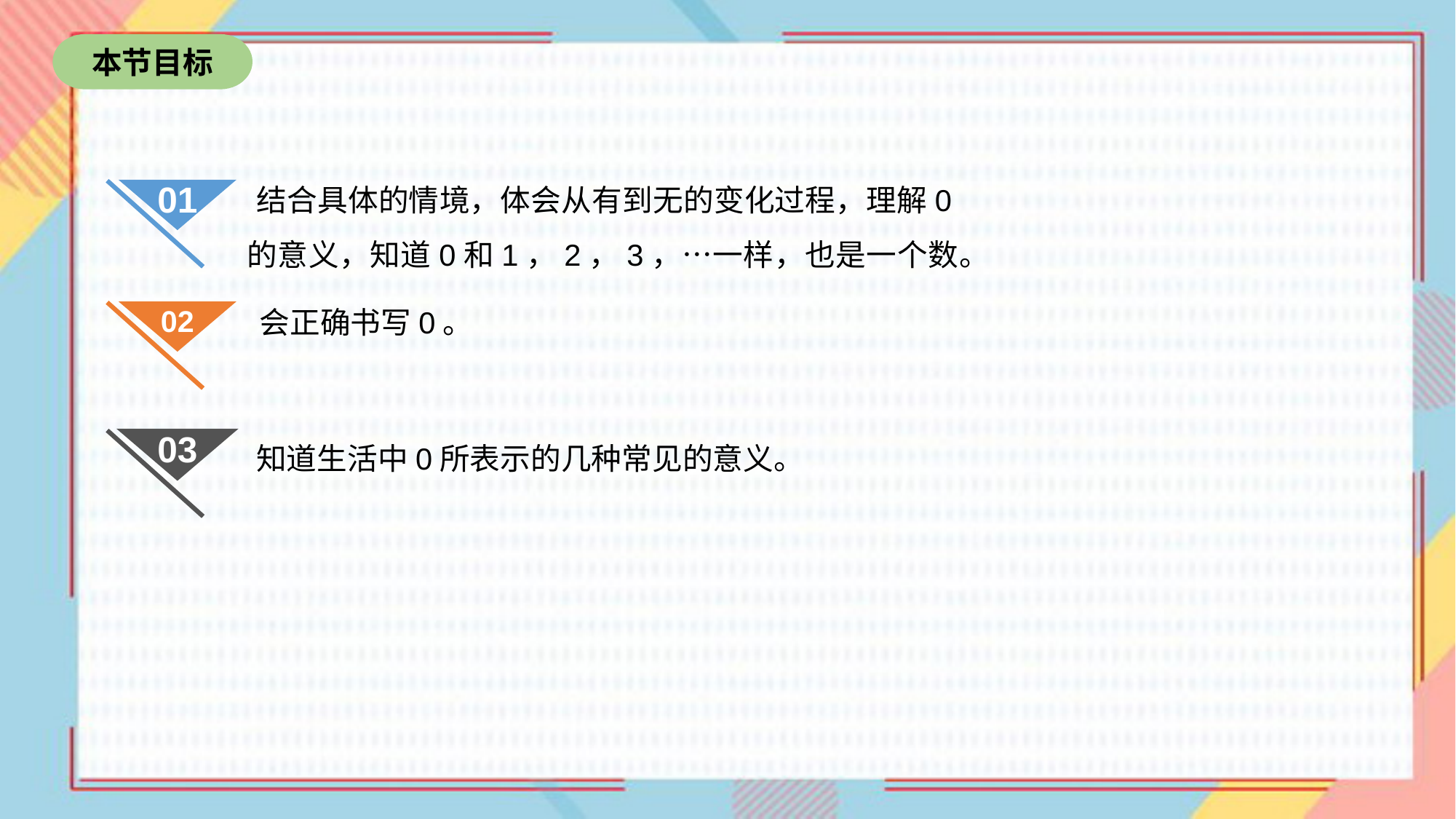

本节目标
结合具体的情境，体会从有到无的变化过程，理解0的意义，知道0和1，2，3，…一样，也是一个数。
01
会正确书写0。
02
知道生活中0所表示的几种常见的意义。
03